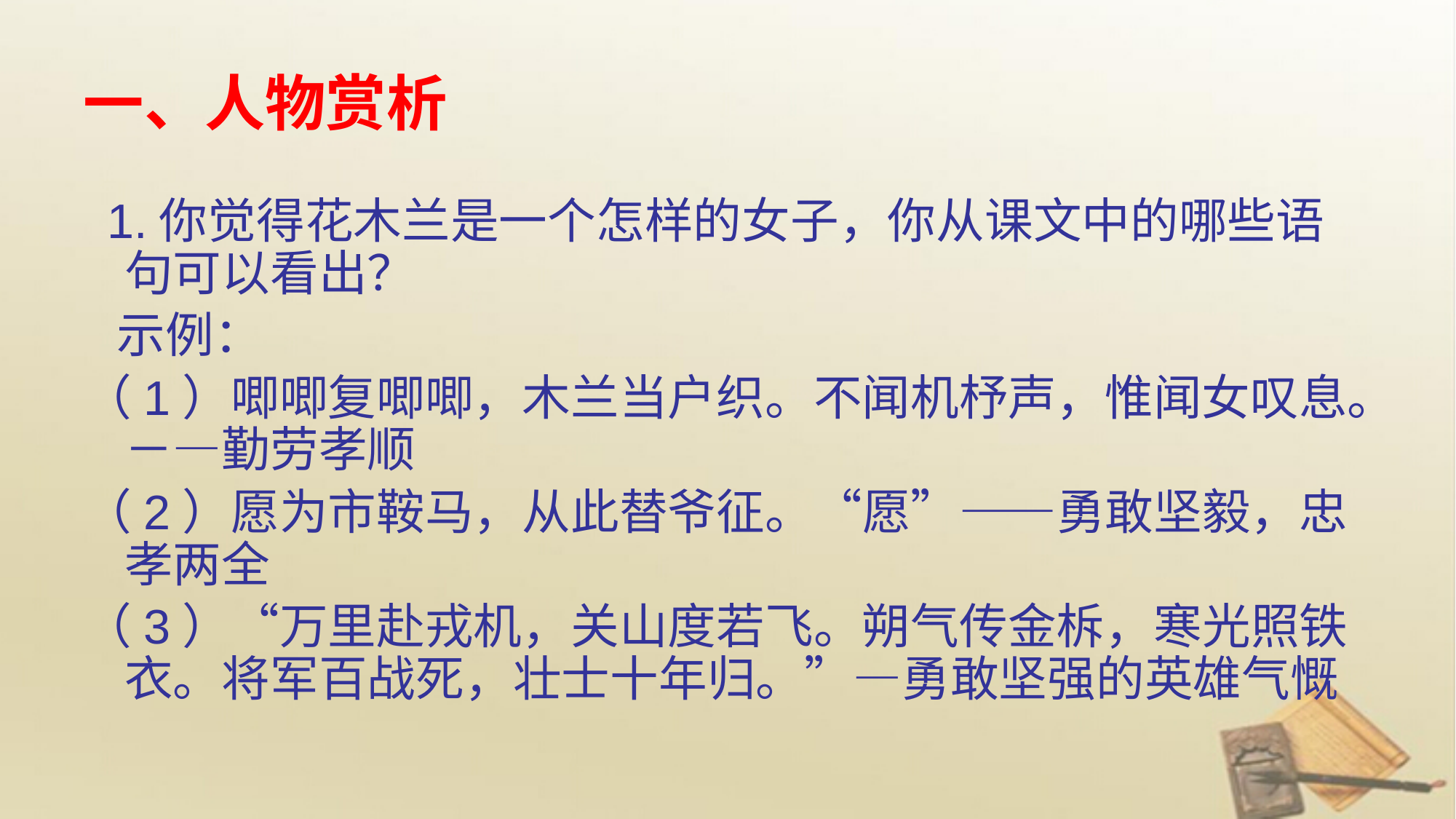

# 一、人物赏析
  1.你觉得花木兰是一个怎样的女子，你从课文中的哪些语句可以看出？
  示例：
（1）唧唧复唧唧，木兰当户织。不闻机杼声，惟闻女叹息。－—勤劳孝顺
（2）愿为市鞍马，从此替爷征。“愿”——勇敢坚毅，忠孝两全
（3）“万里赴戎机，关山度若飞。朔气传金柝，寒光照铁衣。将军百战死，壮士十年归。”—勇敢坚强的英雄气慨